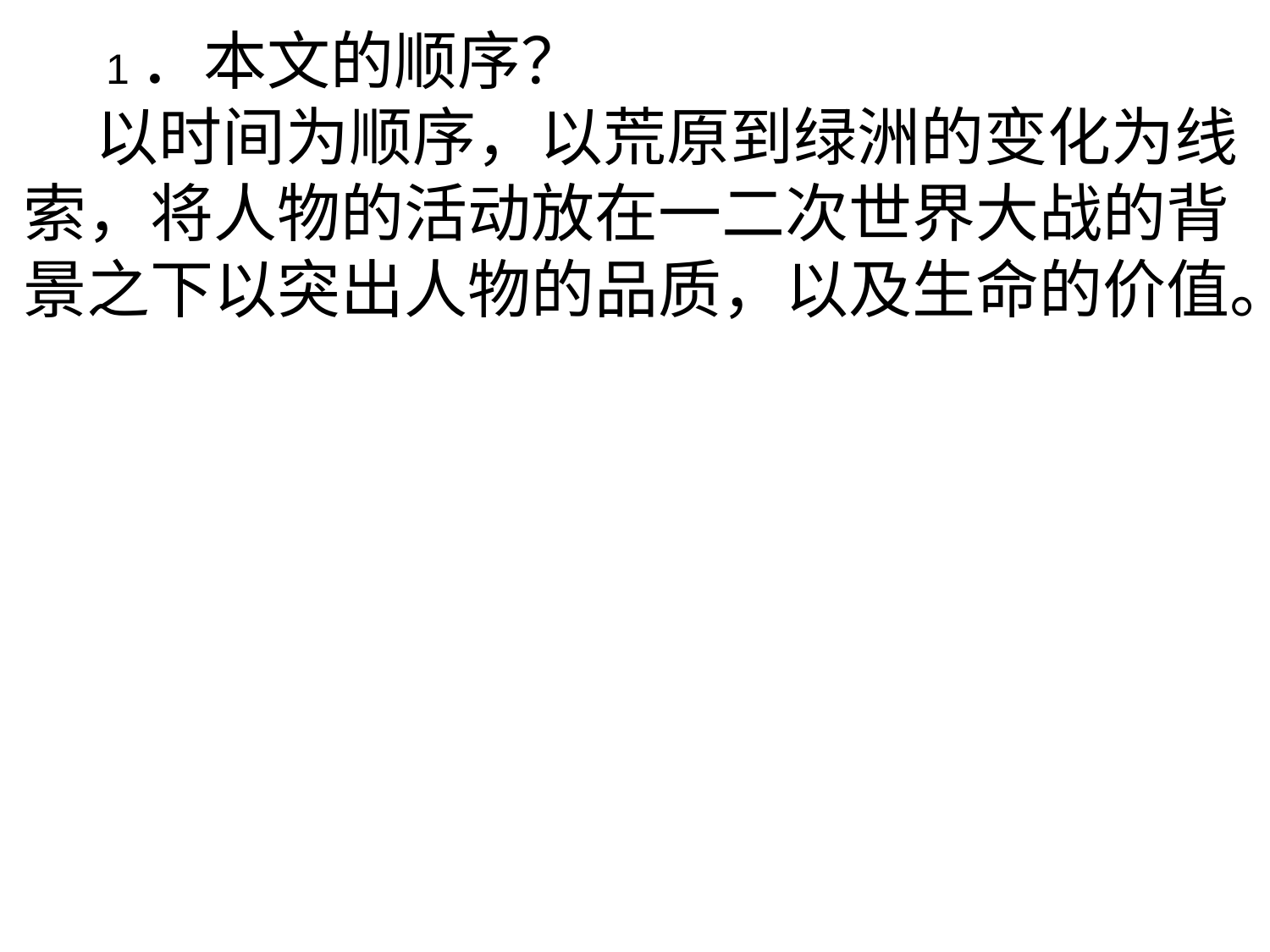

1．本文的顺序？
    以时间为顺序，以荒原到绿洲的变化为线索，将人物的活动放在一二次世界大战的背景之下以突出人物的品质，以及生命的价值。